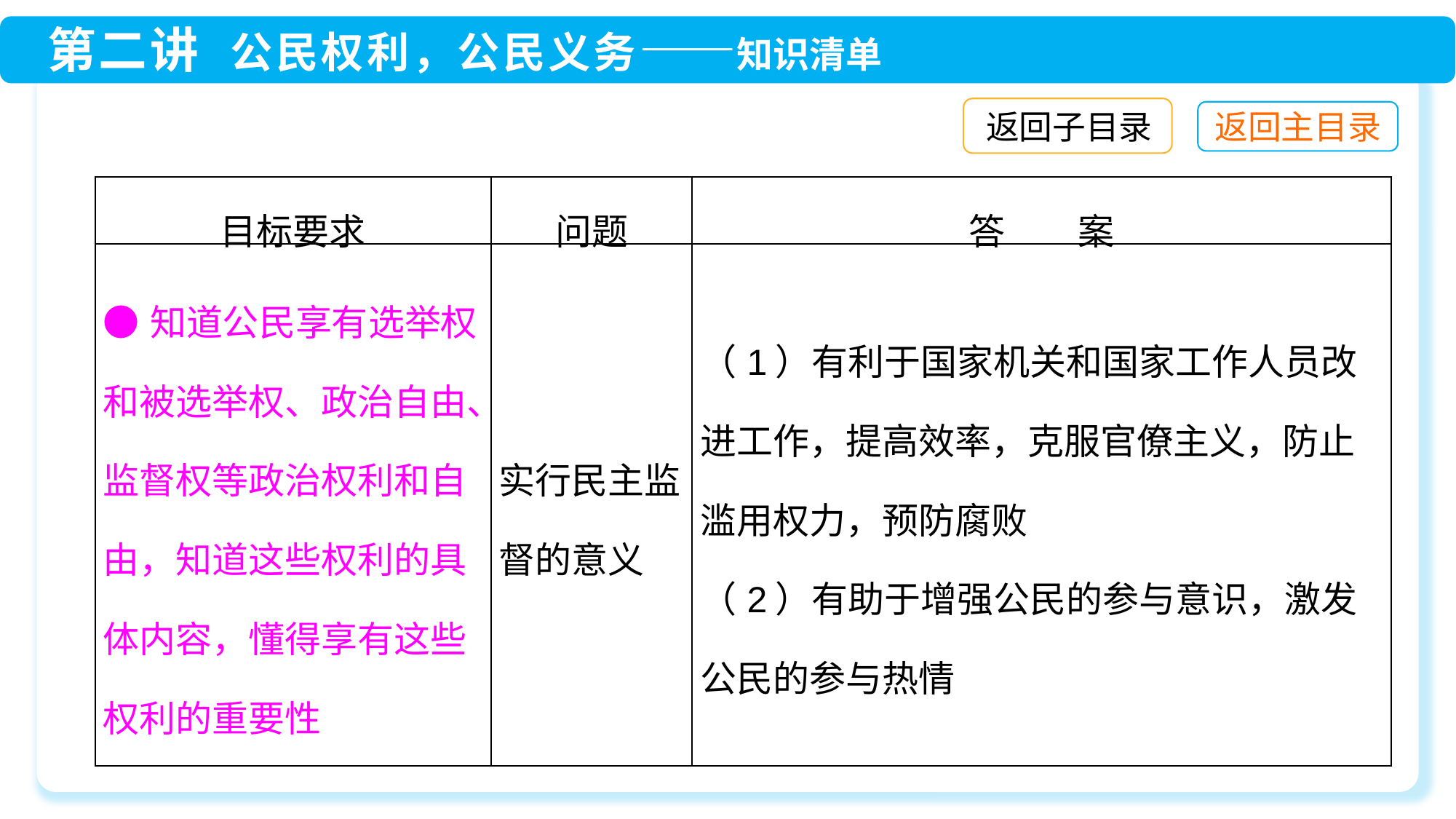

返回子目录
| 目标要求 | 问题 | 答　　案 |
| --- | --- | --- |
| ●知道公民享有选举权和被选举权、政治自由、监督权等政治权利和自由，知道这些权利的具体内容，懂得享有这些权利的重要性 | 实行民主监督的意义 | （1）有利于国家机关和国家工作人员改进工作，提高效率，克服官僚主义，防止滥用权力，预防腐败 （2）有助于增强公民的参与意识，激发公民的参与热情 |